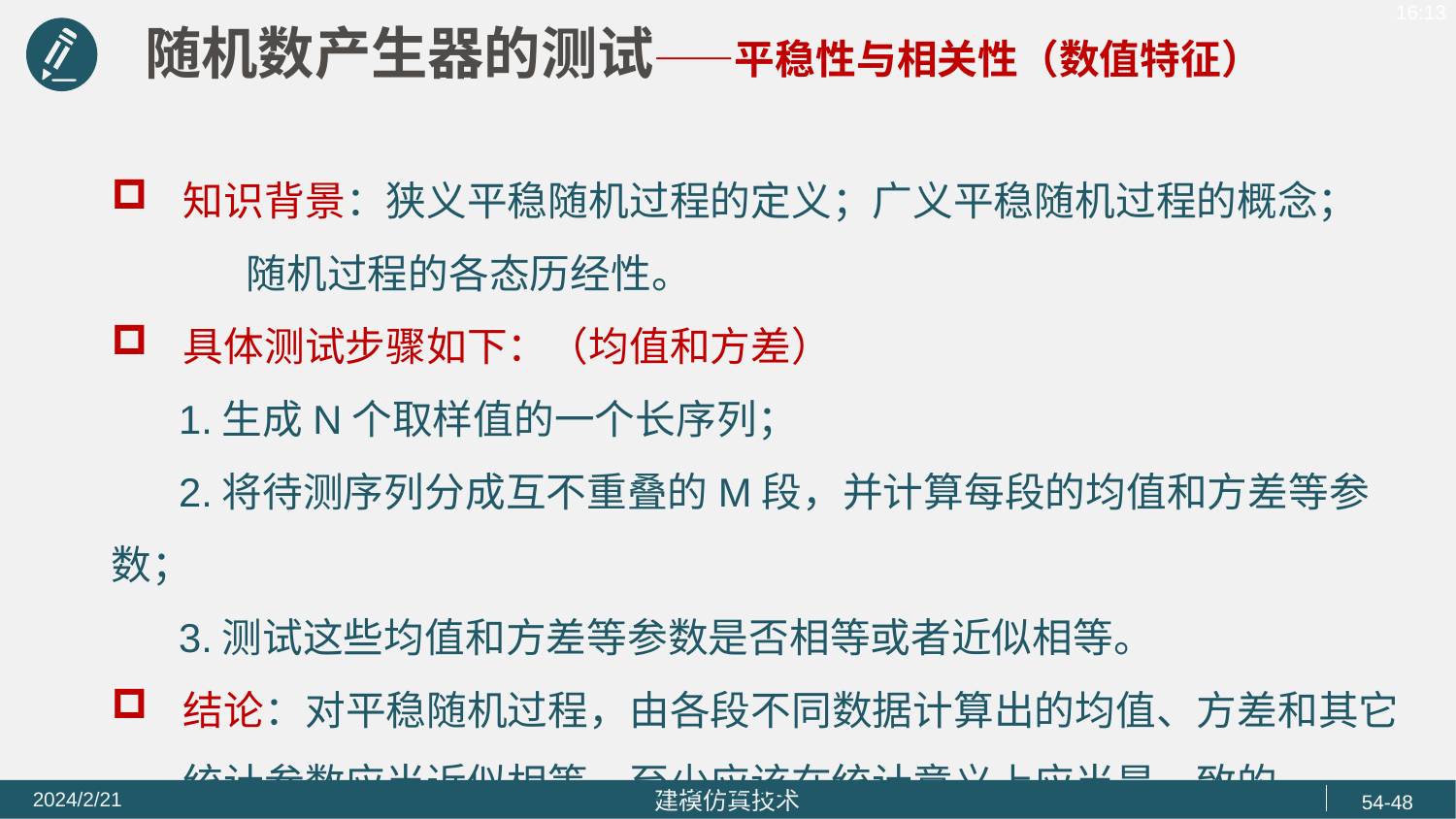

随机数产生器的测试——平稳性与相关性（数值特征）

知识背景：狭义平稳随机过程的定义；广义平稳随机过程的概念；            随机过程的各态历经性。
具体测试步骤如下：（均值和方差）
      1.生成N个取样值的一个长序列；
      2.将待测序列分成互不重叠的M段，并计算每段的均值和方差等参数；
      3.测试这些均值和方差等参数是否相等或者近似相等。
结论：对平稳随机过程，由各段不同数据计算出的均值、方差和其它统计参数应当近似相等，至少应该在统计意义上应当是一致的。